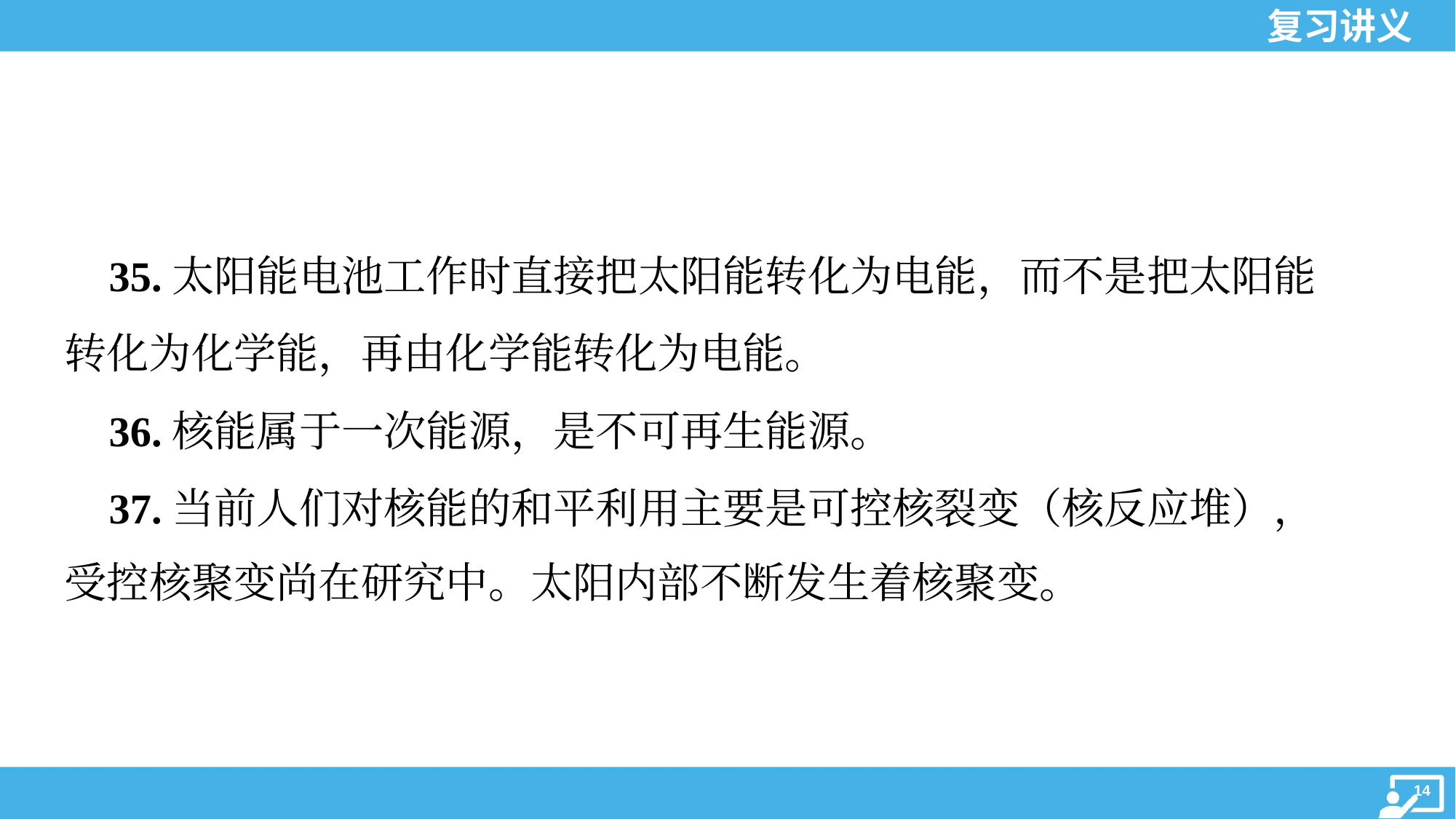

35.太阳能电池工作时直接把太阳能转化为电能，而不是把太阳能
转化为化学能，再由化学能转化为电能。
    36.核能属于一次能源，是不可再生能源。
    37.当前人们对核能的和平利用主要是可控核裂变（核反应堆），
受控核聚变尚在研究中。太阳内部不断发生着核聚变。